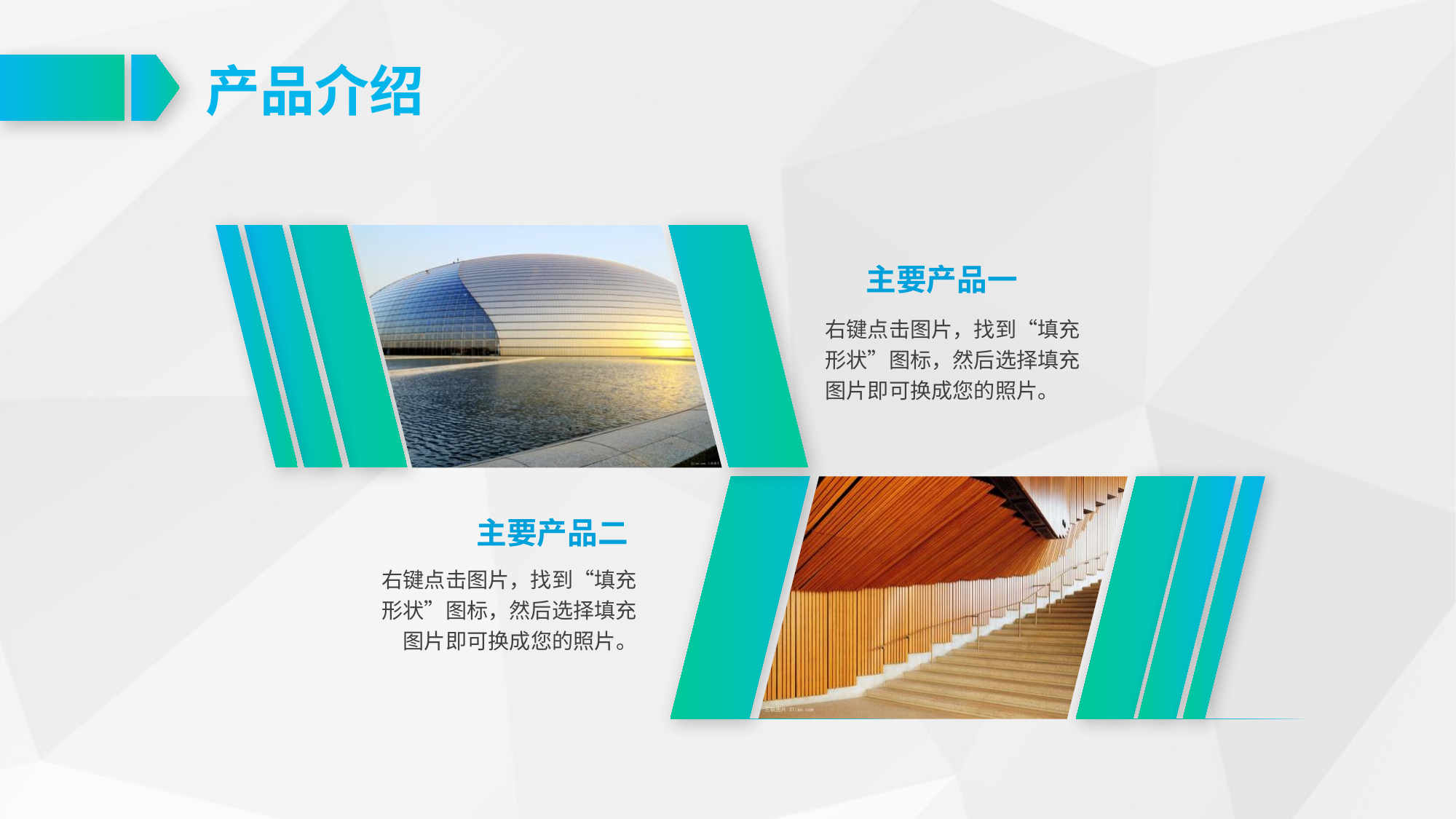

产品介绍

主要产品一
右键点击图片，找到“填充形状”图标，然后选择填充图片即可换成您的照片。

主要产品二
右键点击图片，找到“填充形状”图标，然后选择填充图片即可换成您的照片。